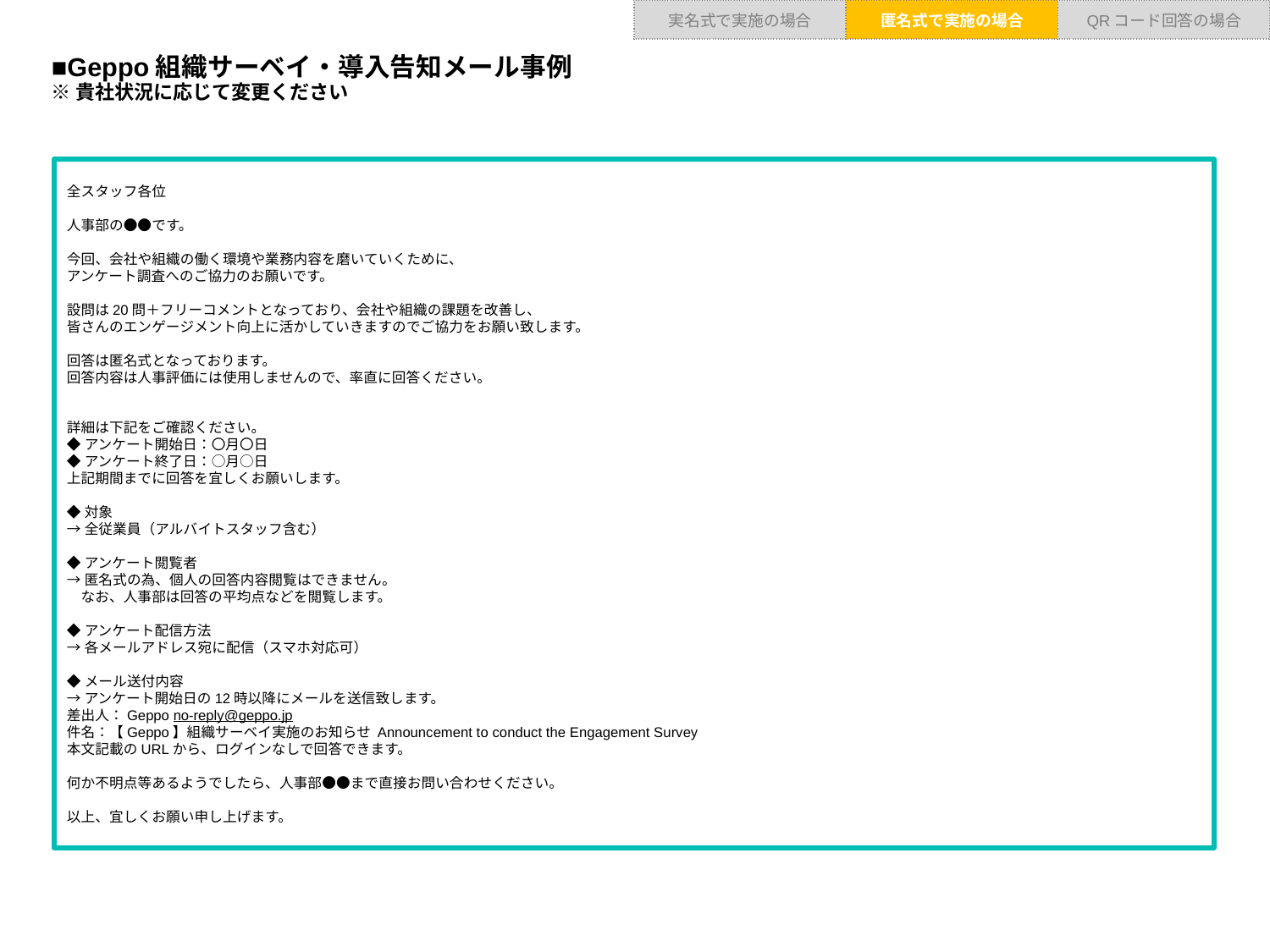

| 実名式で実施の場合 | 匿名式で実施の場合 | QRコード回答の場合 |
| --- | --- | --- |
■Geppo組織サーベイ・導入告知メール事例
※貴社状況に応じて変更ください

全スタッフ各位

人事部の●●です。

今回、会社や組織の働く環境や業務内容を磨いていくために、
アンケート調査へのご協力のお願いです。

設問は20問＋フリーコメントとなっており、会社や組織の課題を改善し、
皆さんのエンゲージメント向上に活かしていきますのでご協力をお願い致します。

回答は匿名式となっております。
回答内容は人事評価には使用しませんので、率直に回答ください。

詳細は下記をご確認ください。
◆アンケート開始日：〇月〇日
◆アンケート終了日：○月○日
上記期間までに回答を宜しくお願いします。

◆対象
→全従業員（アルバイトスタッフ含む）

◆アンケート閲覧者
→匿名式の為、個人の回答内容閲覧はできません。
　なお、人事部は回答の平均点などを閲覧します。

◆アンケート配信方法
→各メールアドレス宛に配信（スマホ対応可）

◆メール送付内容
→アンケート開始日の12時以降にメールを送信致します。
差出人：Geppo no-reply@geppo.jp
件名：【Geppo】組織サーベイ実施のお知らせ Announcement to conduct the Engagement Survey
本文記載のURLから、ログインなしで回答できます。

何か不明点等あるようでしたら、人事部●●まで直接お問い合わせください。

以上、宜しくお願い申し上げます。